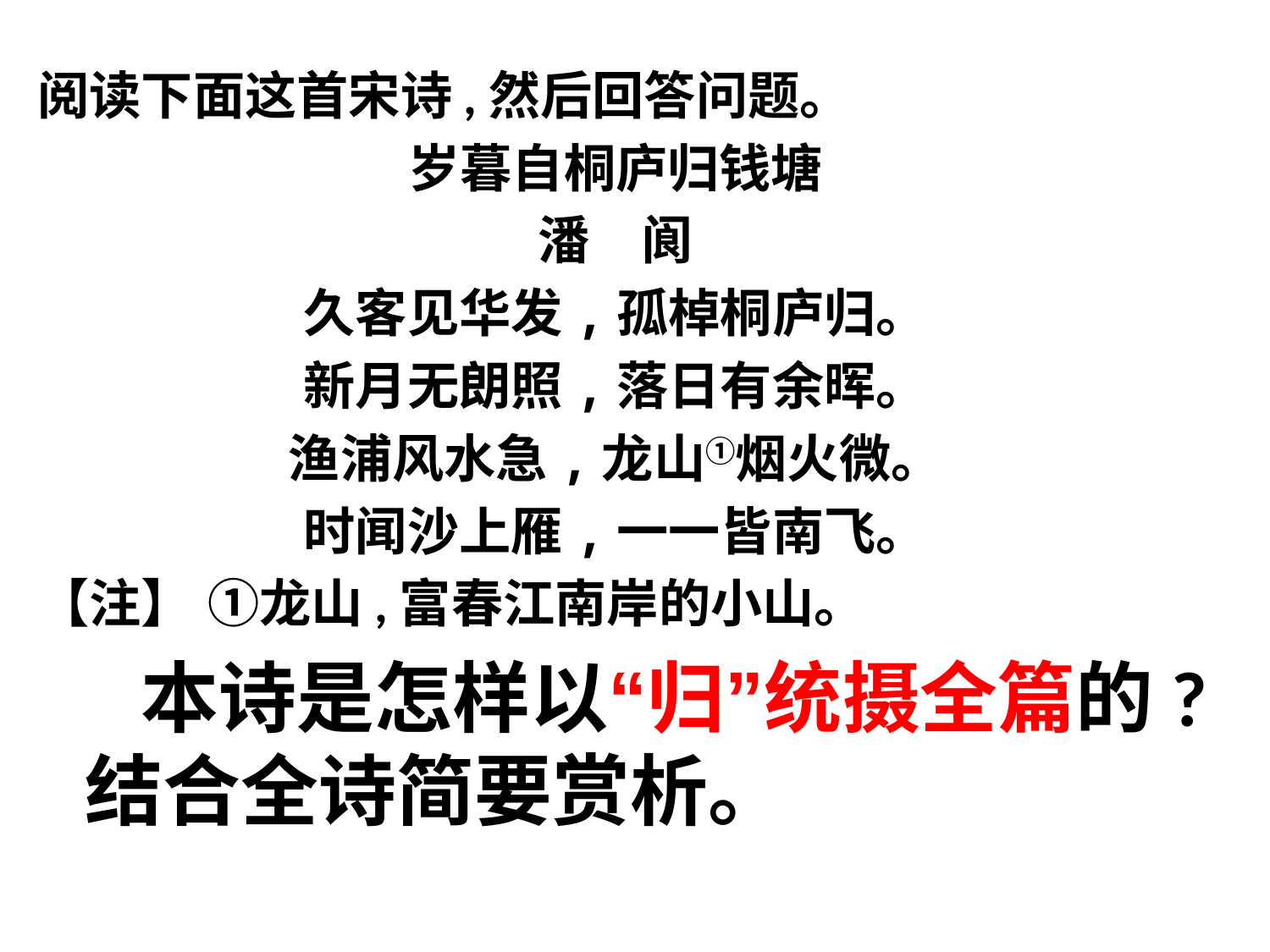

阅读下面这首宋诗,然后回答问题。
岁暮自桐庐归钱塘
潘　阆
久客见华发,孤棹桐庐归。
新月无朗照,落日有余晖。
渔浦风水急,龙山①烟火微。
时闻沙上雁,一一皆南飞。
【注】 ①龙山,富春江南岸的小山。
　　本诗是怎样以“归”统摄全篇的?结合全诗简要赏析。